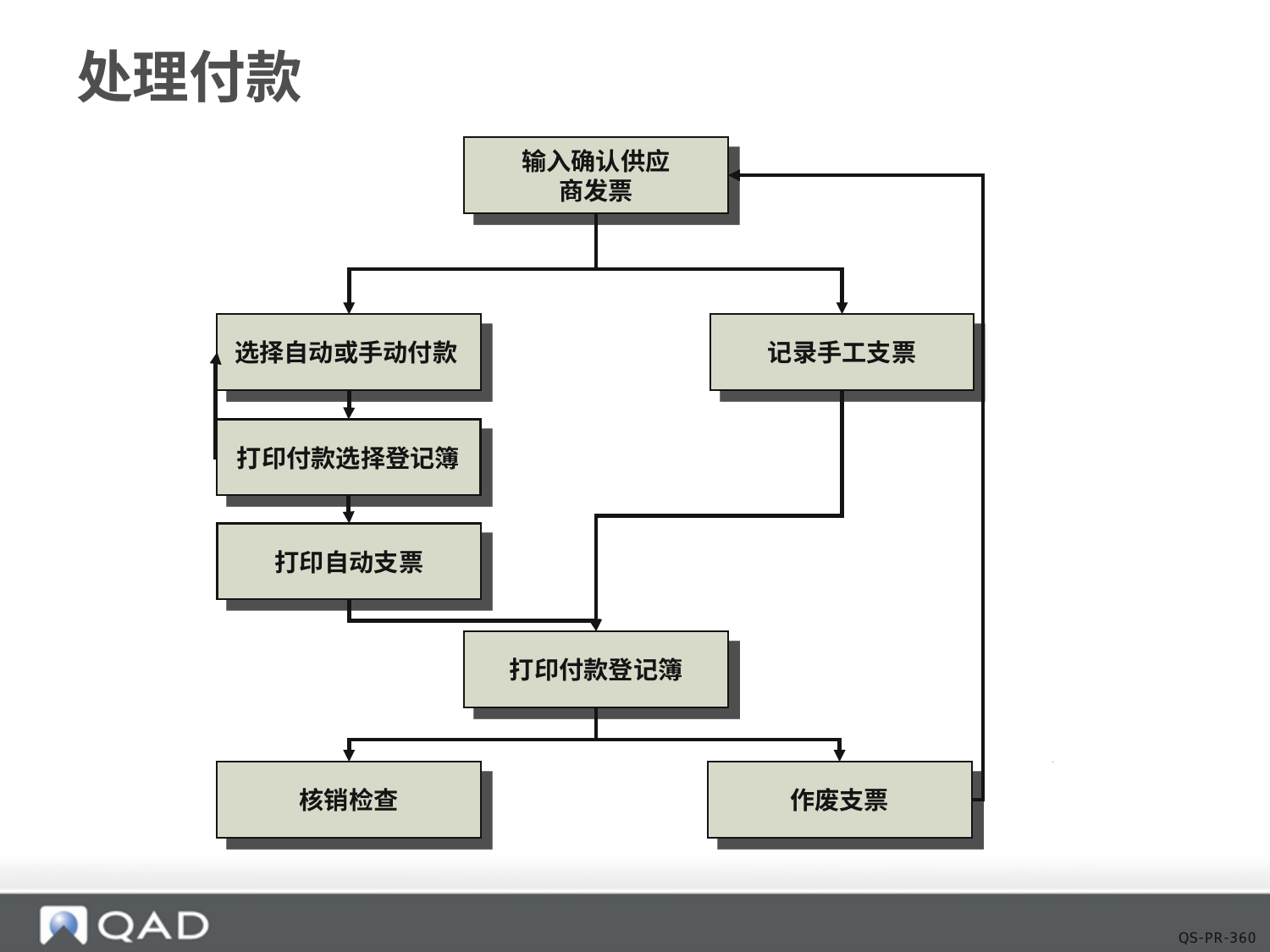

# 处理付款
输入确认供应
商发票
选择自动或手动付款
记录手工支票
打印付款选择登记簿
打印自动支票
打印付款登记簿
核销检查
作废支票

QS-PR-360